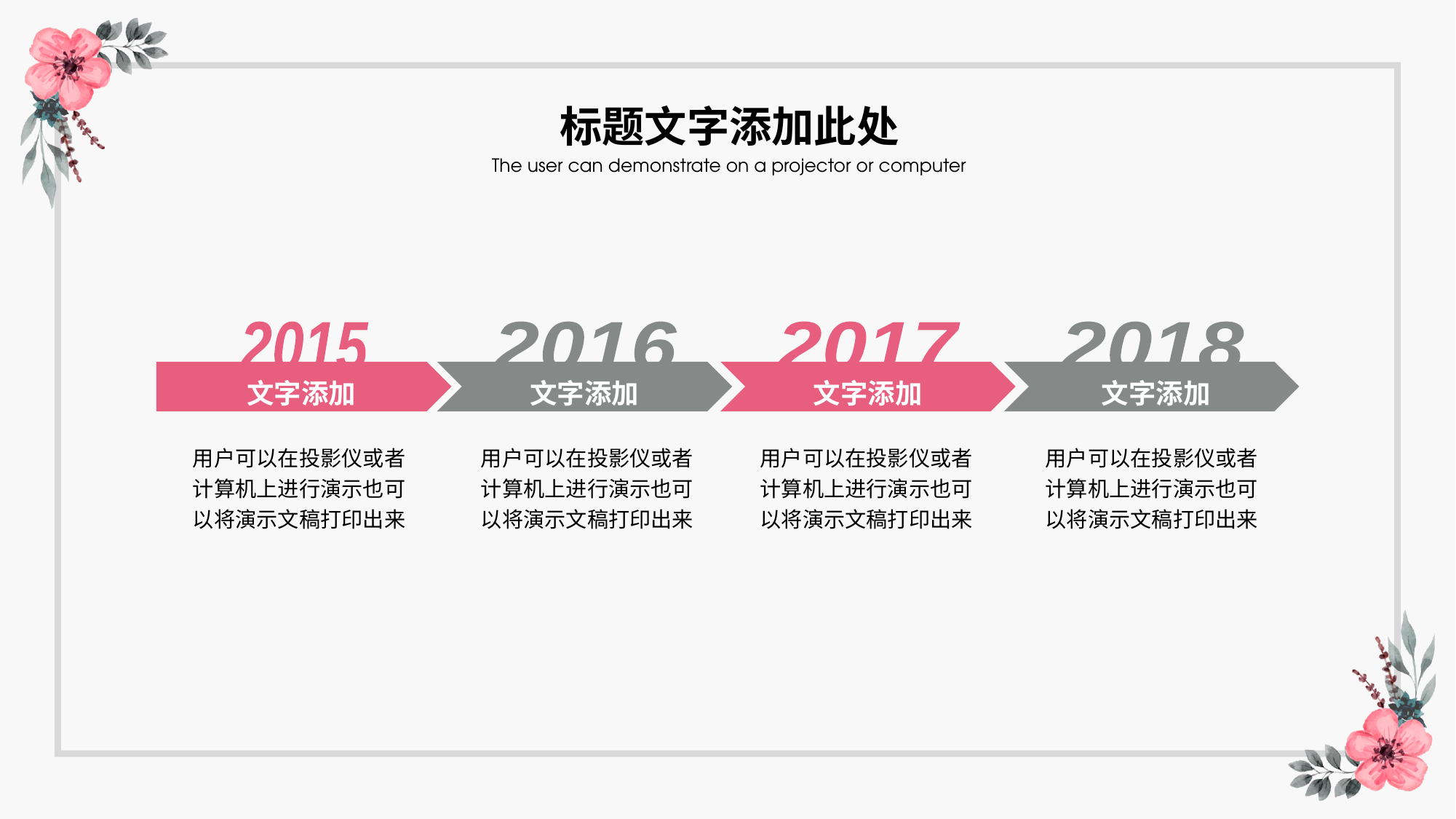

标题文字添加此处
The user can demonstrate on a projector or computer
2015

2017

2018

2016

文字添加
文字添加
文字添加
文字添加
用户可以在投影仪或者计算机上进行演示也可以将演示文稿打印出来
用户可以在投影仪或者计算机上进行演示也可以将演示文稿打印出来
用户可以在投影仪或者计算机上进行演示也可以将演示文稿打印出来
用户可以在投影仪或者计算机上进行演示也可以将演示文稿打印出来